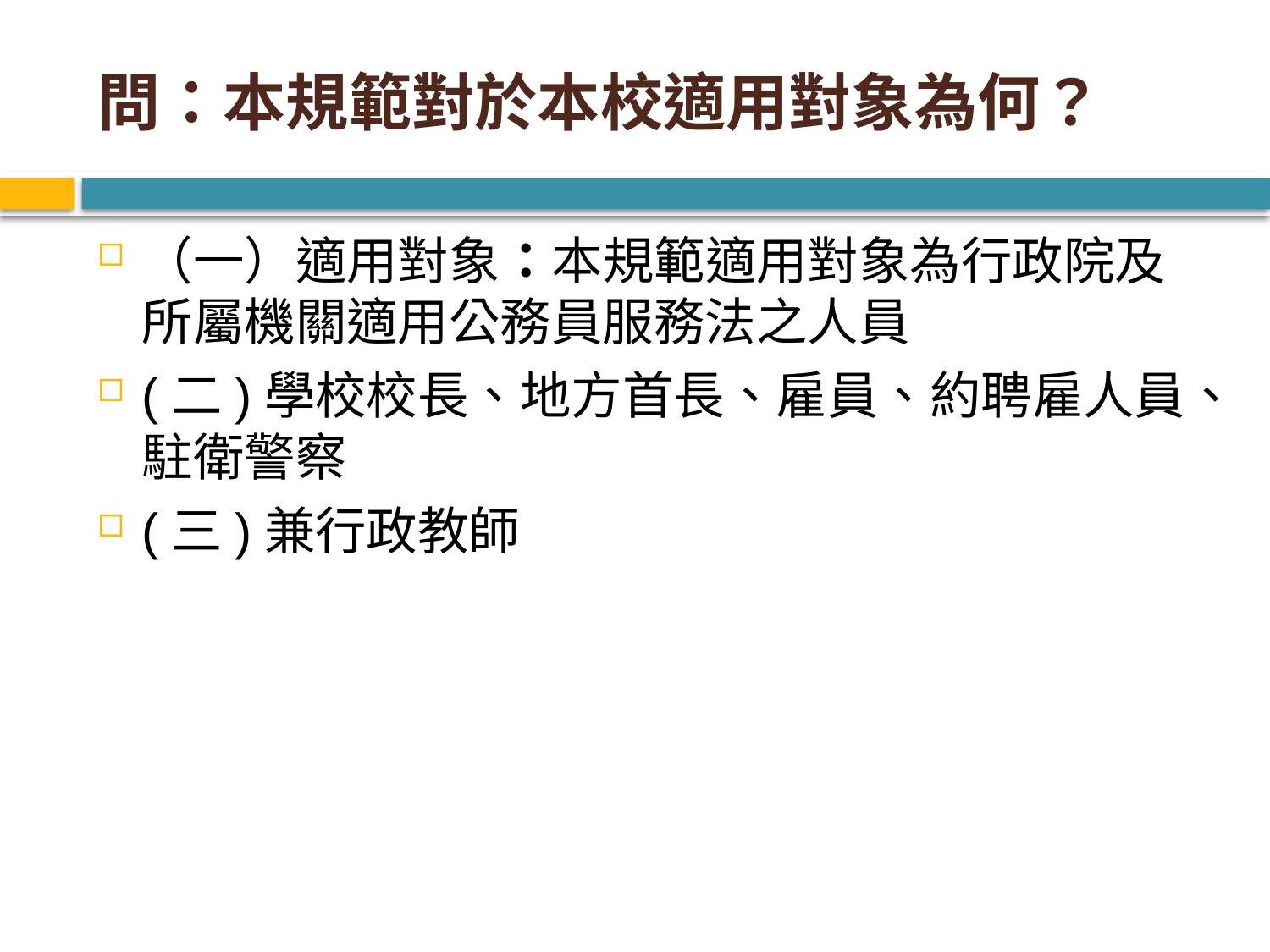

# 問：本規範對於本校適用對象為何？
（一）適用對象：本規範適用對象為行政院及所屬機關適用公務員服務法之人員
(二)學校校長、地方首長、雇員、約聘雇人員、駐衛警察
(三)兼行政教師